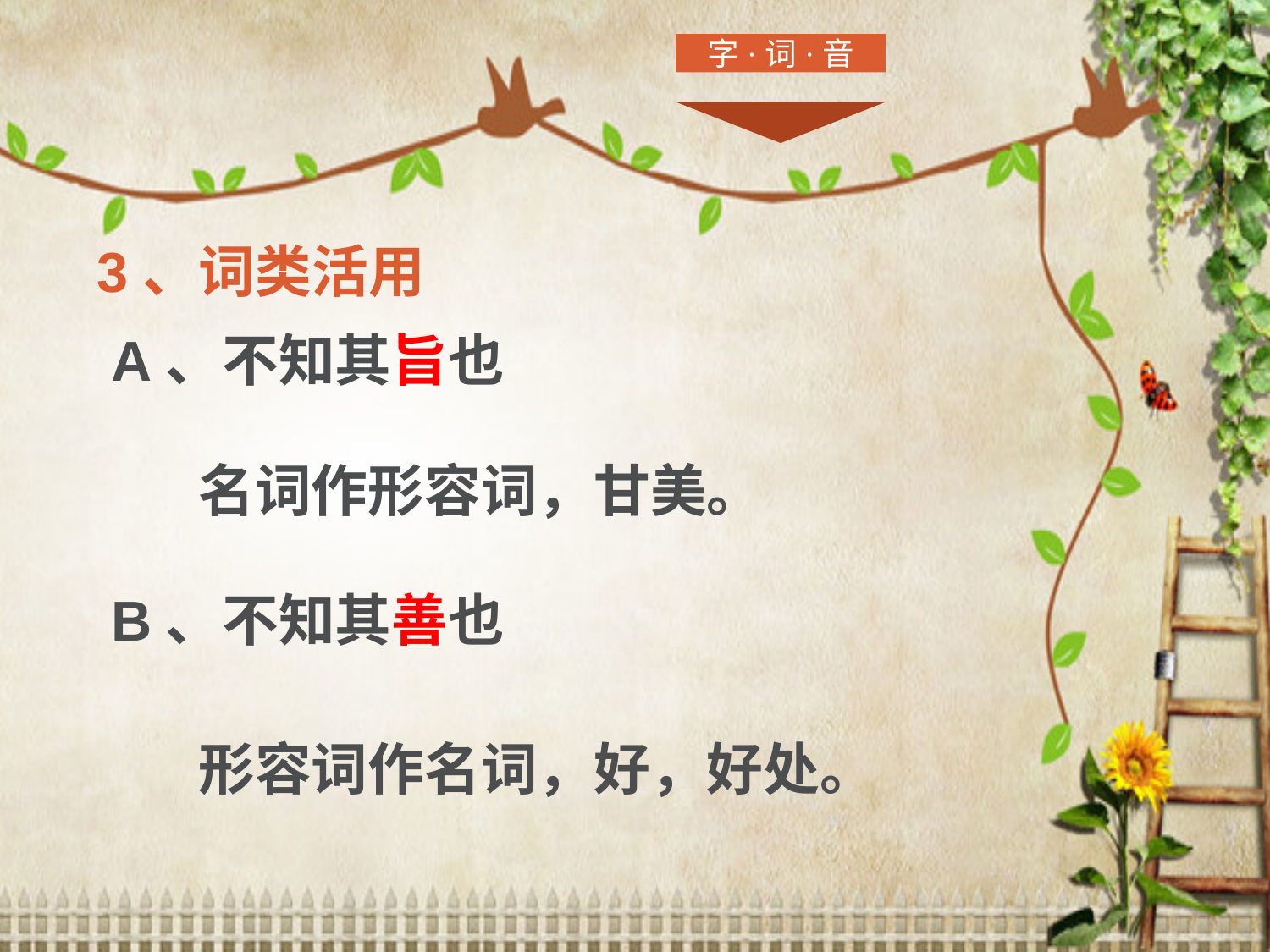

字·词·音

3、词类活用
A、不知其旨也
名词作形容词，甘美。
B、不知其善也
形容词作名词，好，好处。